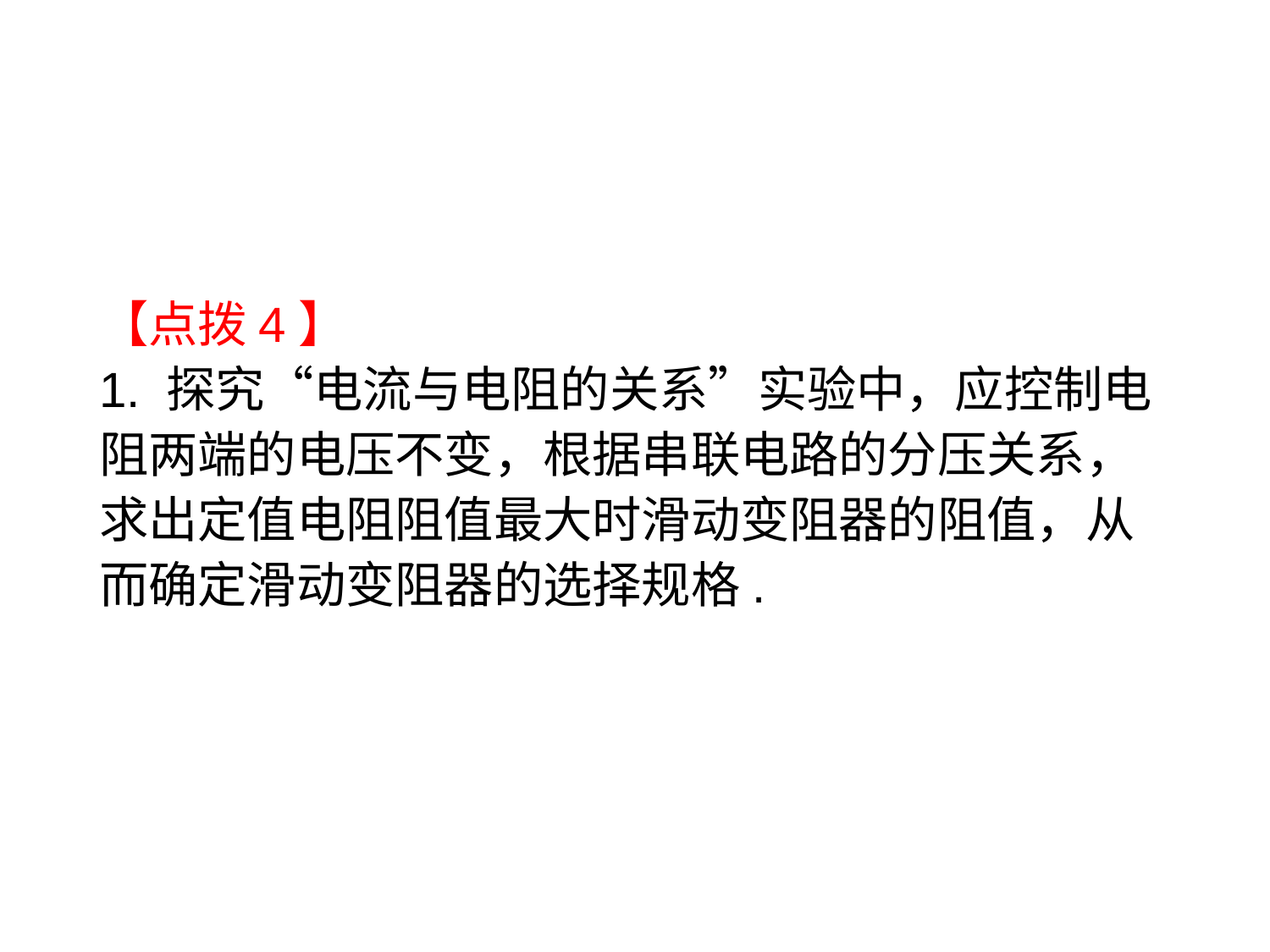

【点拨4】
1. 探究“电流与电阻的关系”实验中，应控制电阻两端的电压不变，根据串联电路的分压关系，求出定值电阻阻值最大时滑动变阻器的阻值，从而确定滑动变阻器的选择规格.